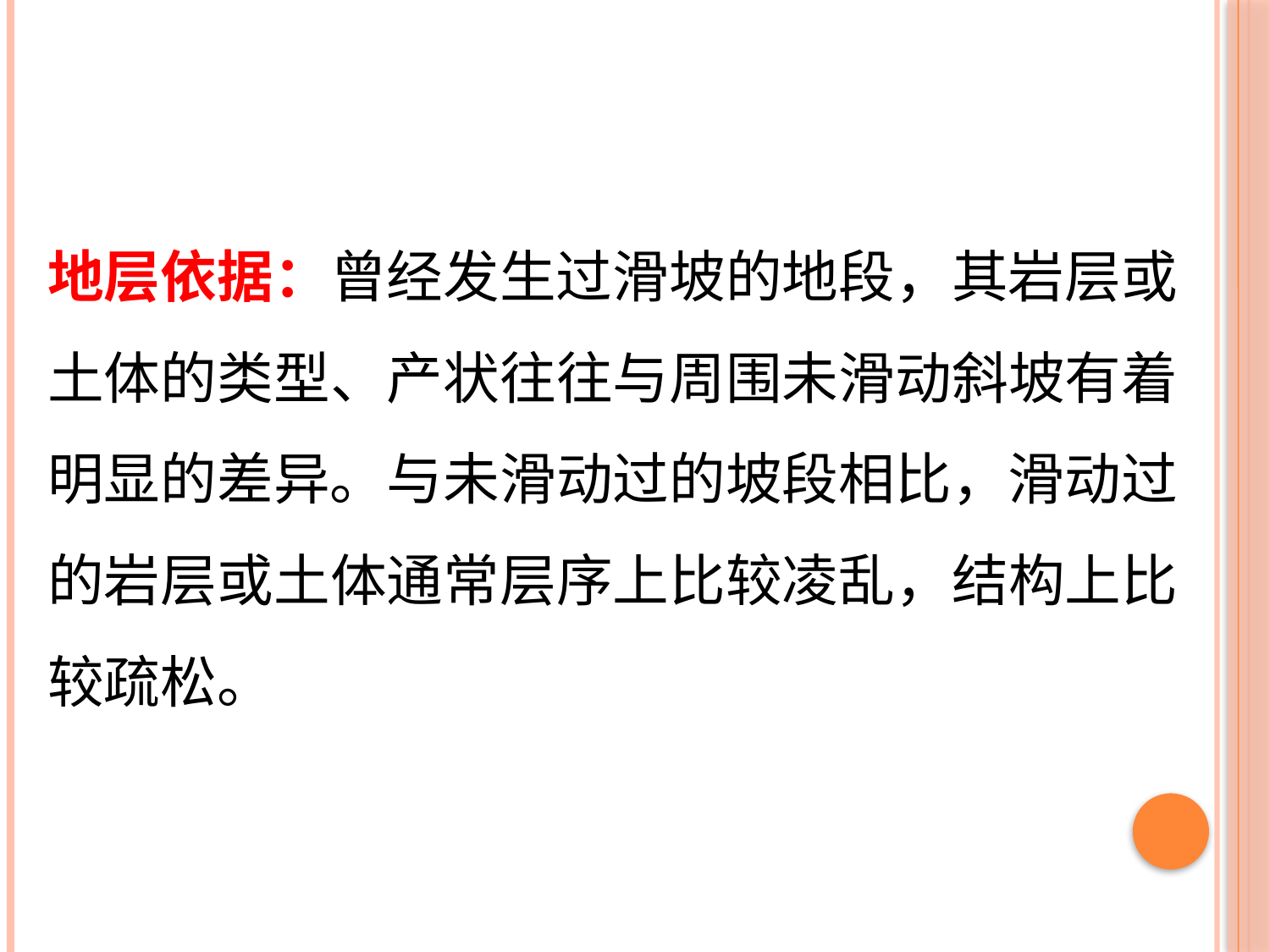

地层依据：曾经发生过滑坡的地段，其岩层或土体的类型、产状往往与周围未滑动斜坡有着明显的差异。与未滑动过的坡段相比，滑动过的岩层或土体通常层序上比较凌乱，结构上比较疏松。